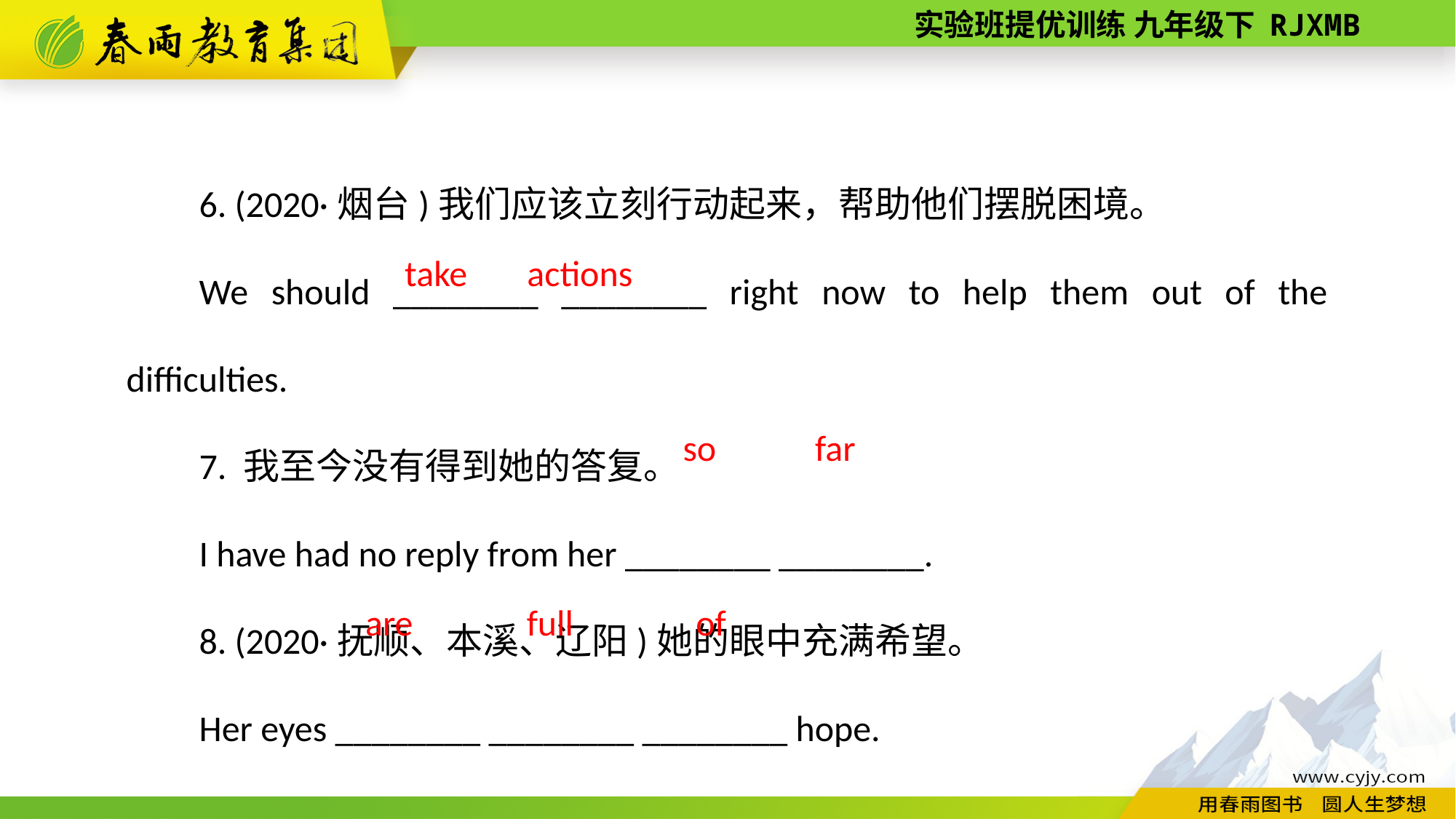

6. (2020·烟台)我们应该立刻行动起来，帮助他们摆脱困境。
We should ________ ________ right now to help them out of the difficulties.
7. 我至今没有得到她的答复。
I have had no reply from her ________ ________.
8. (2020·抚顺、本溪、辽阳)她的眼中充满希望。
Her eyes ________ ________ ________ hope.
actions
take
far
so
full
of
are